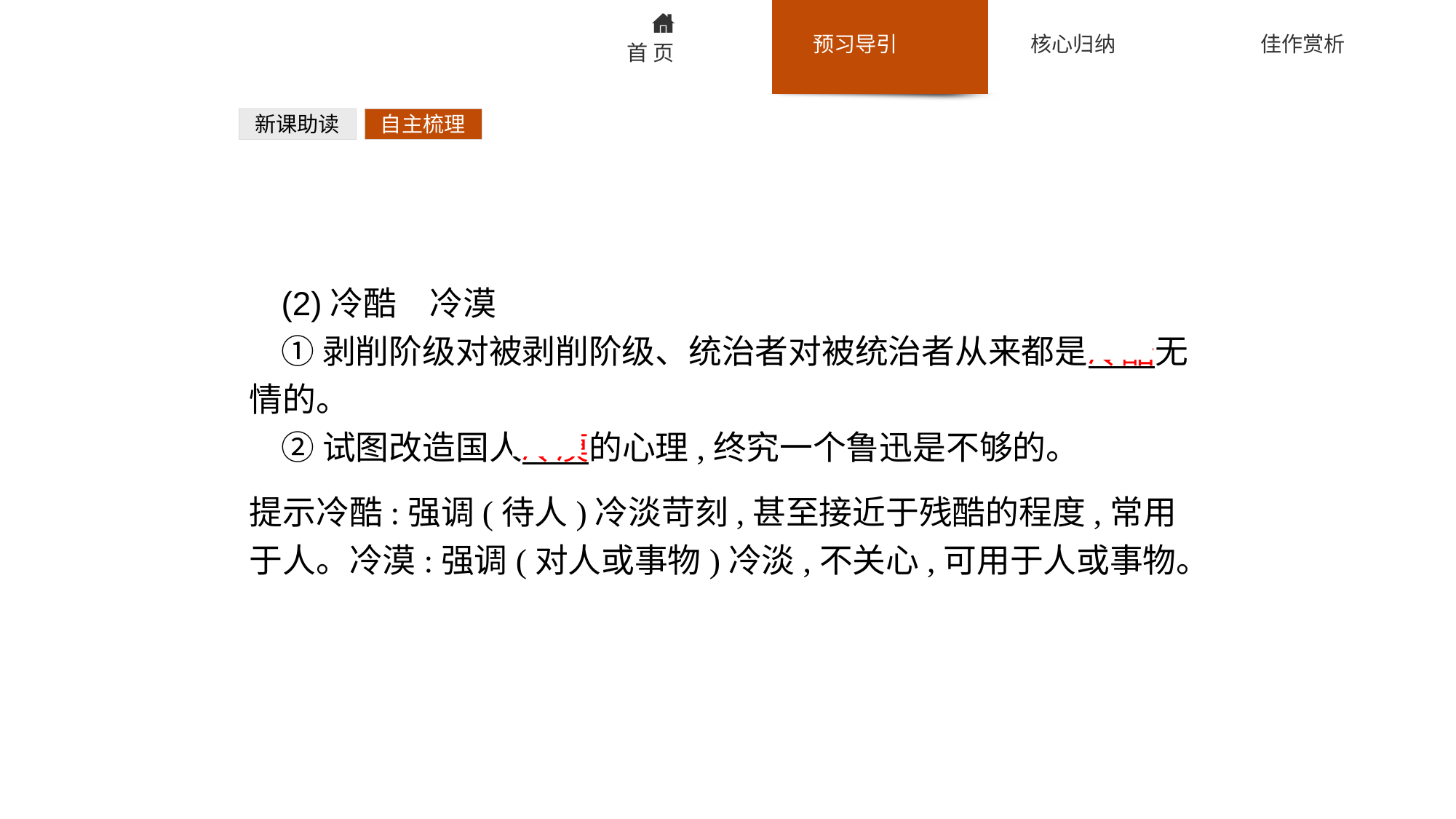

新课助读
自主梳理
(2)冷酷　冷漠
①剥削阶级对被剥削阶级、统治者对被统治者从来都是冷酷无情的。
②试图改造国人冷漠的心理,终究一个鲁迅是不够的。

提示冷酷:强调(待人)冷淡苛刻,甚至接近于残酷的程度,常用于人。冷漠:强调(对人或事物)冷淡,不关心,可用于人或事物。